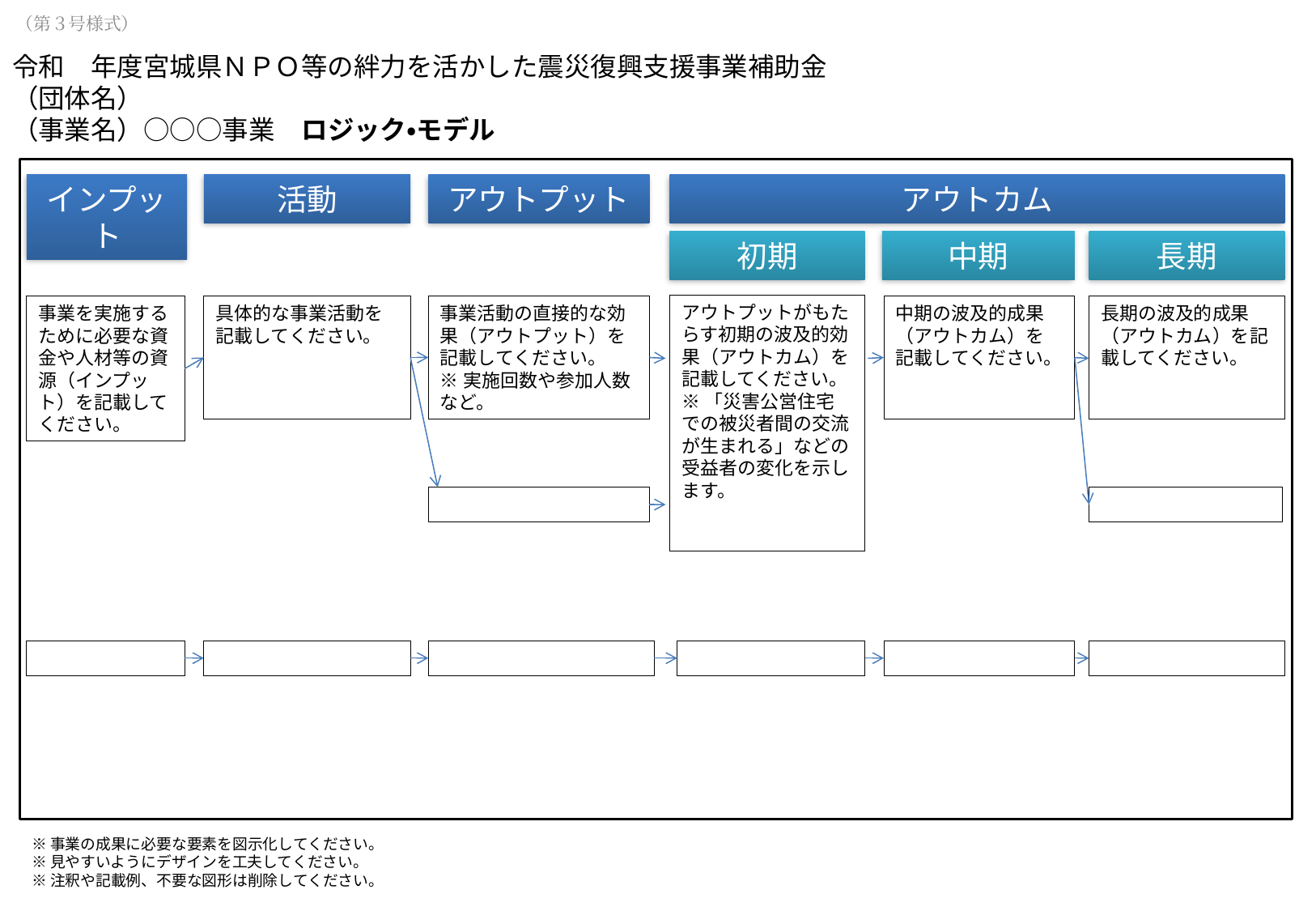

（第３号様式）
# 令和　年度宮城県ＮＰＯ等の絆力を活かした震災復興支援事業補助金 （団体名） （事業名）○○○事業　ロジック・モデル

インプット
活動
アウトプット
アウトカム
中期
長期
初期
アウトプットがもたらす初期の波及的効果（アウトカム）を記載してください。
※「災害公営住宅での被災者間の交流が生まれる」などの受益者の変化を示します。

事業を実施するために必要な資金や人材等の資源（インプット）を記載してください。
具体的な事業活動を記載してください。

事業活動の直接的な効果（アウトプット）を記載してください。
※実施回数や参加人数など。
中期の波及的成果（アウトカム）を記載してください。

長期の波及的成果（アウトカム）を記載してください。

※事業の成果に必要な要素を図示化してください。
※見やすいようにデザインを工夫してください。
※注釈や記載例、不要な図形は削除してください。